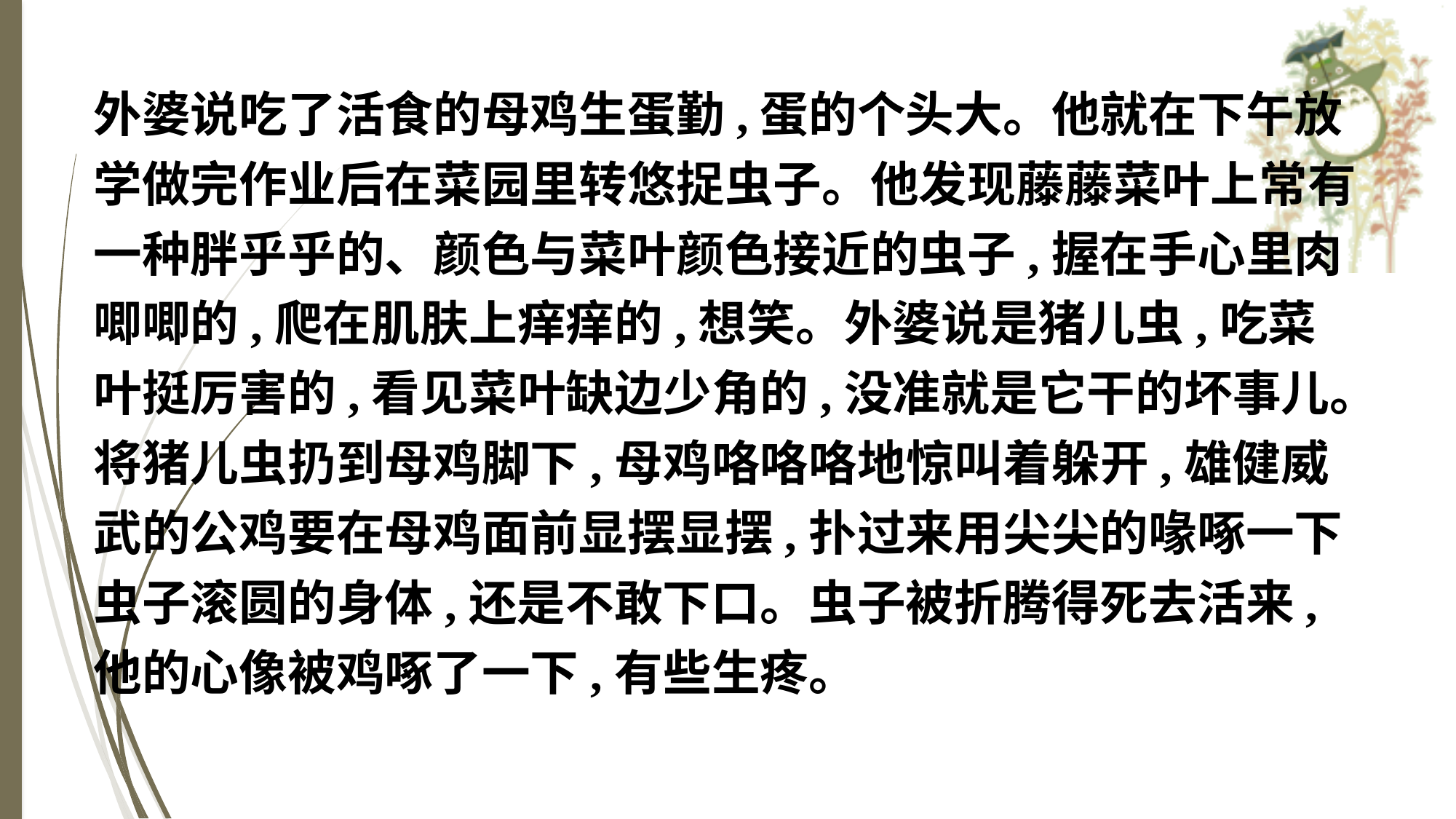

外婆说吃了活食的母鸡生蛋勤,蛋的个头大。他就在下午放学做完作业后在菜园里转悠捉虫子。他发现藤藤菜叶上常有一种胖乎乎的、颜色与菜叶颜色接近的虫子,握在手心里肉唧唧的,爬在肌肤上痒痒的,想笑。外婆说是猪儿虫,吃菜叶挺厉害的,看见菜叶缺边少角的,没准就是它干的坏事儿。将猪儿虫扔到母鸡脚下,母鸡咯咯咯地惊叫着躲开,雄健威武的公鸡要在母鸡面前显摆显摆,扑过来用尖尖的喙啄一下虫子滚圆的身体,还是不敢下口。虫子被折腾得死去活来,他的心像被鸡啄了一下,有些生疼。